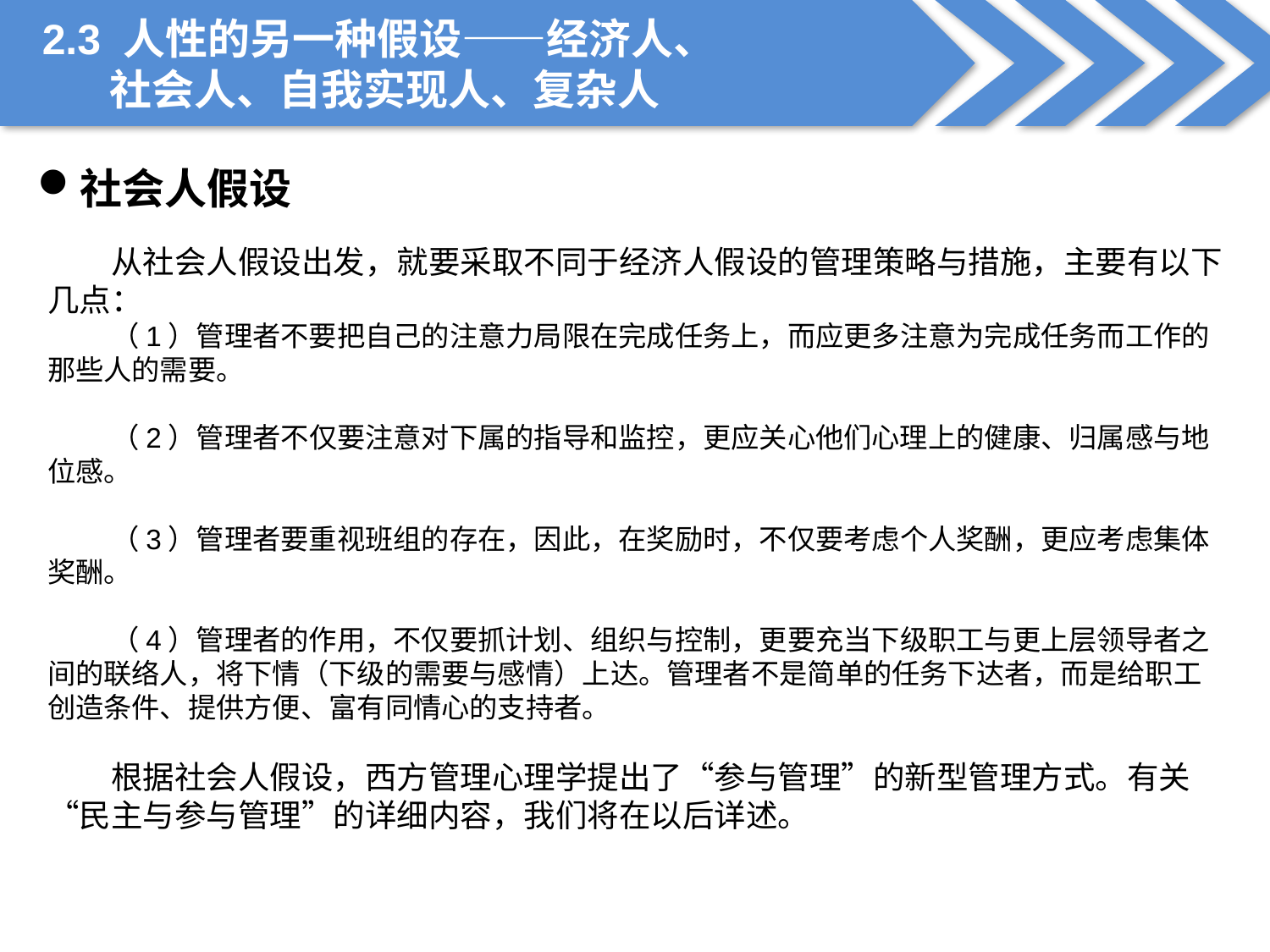

2.3 人性的另一种假设——经济人、
      社会人、自我实现人、复杂人
社会人假设
从社会人假设出发，就要采取不同于经济人假设的管理策略与措施，主要有以下几点：
（1）管理者不要把自己的注意力局限在完成任务上，而应更多注意为完成任务而工作的那些人的需要。

（2）管理者不仅要注意对下属的指导和监控，更应关心他们心理上的健康、归属感与地位感。

（3）管理者要重视班组的存在，因此，在奖励时，不仅要考虑个人奖酬，更应考虑集体奖酬。

（4）管理者的作用，不仅要抓计划、组织与控制，更要充当下级职工与更上层领导者之间的联络人，将下情（下级的需要与感情）上达。管理者不是简单的任务下达者，而是给职工创造条件、提供方便、富有同情心的支持者。

根据社会人假设，西方管理心理学提出了“参与管理”的新型管理方式。有关“民主与参与管理”的详细内容，我们将在以后详述。